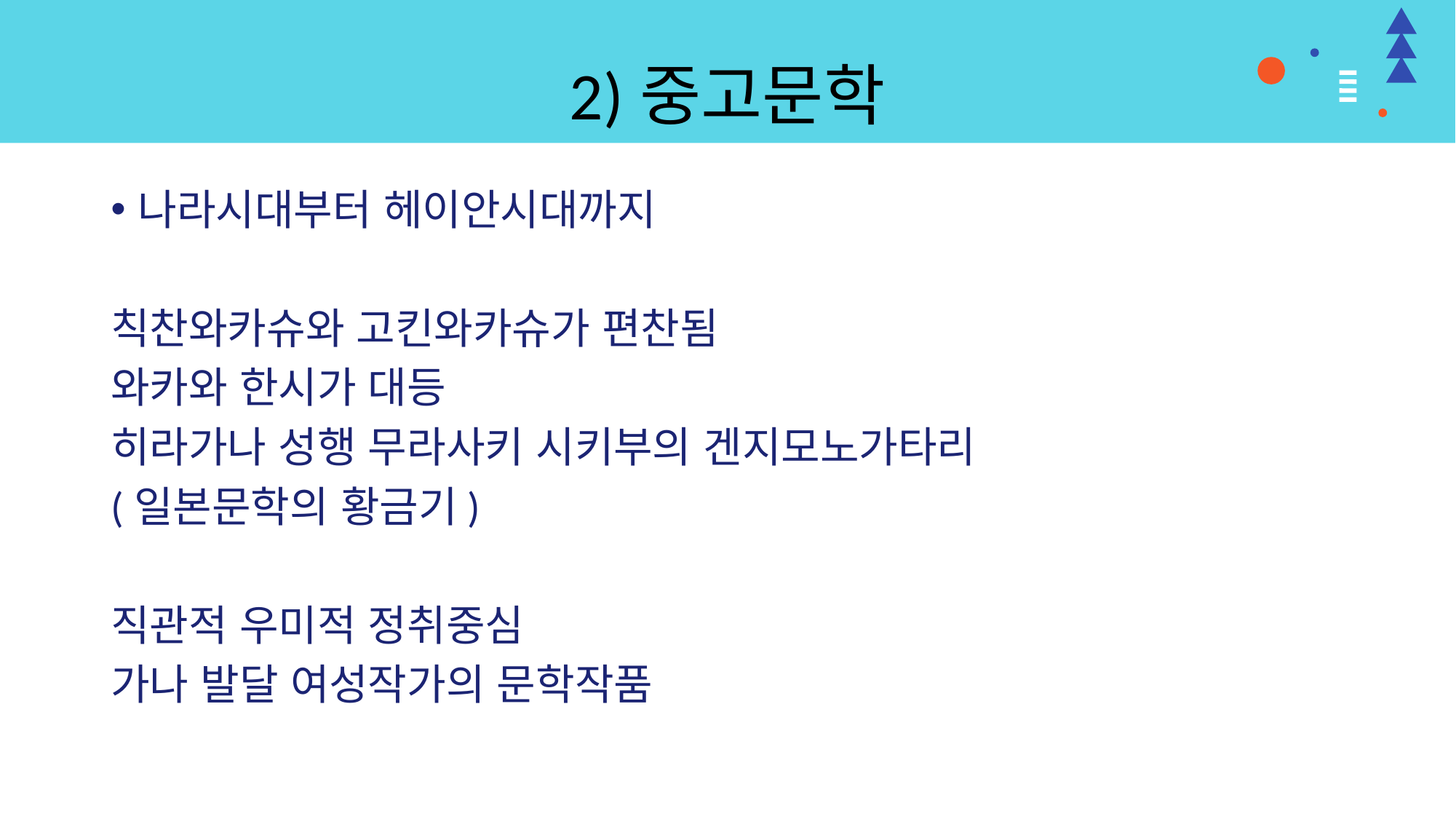

# 2)중고문학
나라시대부터 헤이안시대까지

칙찬와카슈와 고킨와카슈가 편찬됨
와카와 한시가 대등
히라가나 성행 무라사키 시키부의 겐지모노가타리
(일본문학의 황금기)

직관적 우미적 정취중심
가나 발달 여성작가의 문학작품